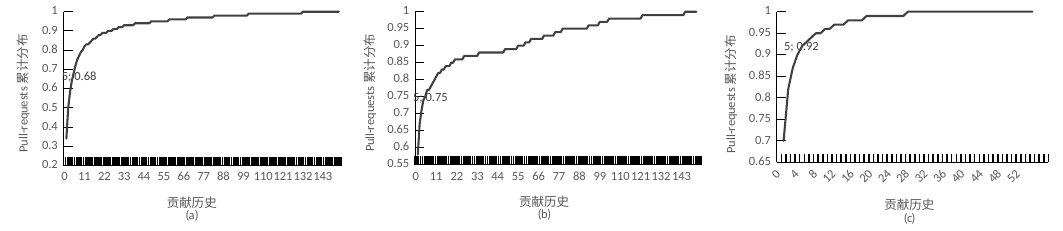

### Chart

| Category | 系列 1 |
|---|---|
| 0.0 | None |
| 1.0 | 0.58 |
| 2.0 | 0.67 |
| 3.0 | 0.71 |
| 4.0 | 0.74 |
| 5.0 | 0.75 |
| 6.0 | 0.77 |
| 7.0 | 0.77 |
| 8.0 | 0.78 |
| 9.0 | 0.79 |
| 10.0 | 0.8 |
| 11.0 | 0.81 |
| 12.0 | 0.82 |
| 13.0 | 0.82 |
| 14.0 | 0.83 |
| 15.0 | 0.83 |
| 16.0 | 0.84 |
| 17.0 | 0.84 |
| 18.0 | 0.84 |
| 19.0 | 0.85 |
| 20.0 | 0.85 |
| 21.0 | 0.86 |
| 22.0 | 0.86 |
| 23.0 | 0.86 |
| 24.0 | 0.86 |
| 25.0 | 0.86 |
| 26.0 | 0.87 |
| 27.0 | 0.87 |
| 28.0 | 0.87 |
| 29.0 | 0.87 |
| 30.0 | 0.87 |
| 31.0 | 0.87 |
| 32.0 | 0.87 |
| 33.0 | 0.87 |
| 34.0 | 0.88 |
| 35.0 | 0.88 |
| 36.0 | 0.88 |
| 37.0 | 0.88 |
| 38.0 | 0.88 |
| 39.0 | 0.88 |
| 40.0 | 0.88 |
| 41.0 | 0.88 |
| 42.0 | 0.88 |
| 43.0 | 0.88 |
| 44.0 | 0.88 |
| 45.0 | 0.88 |
| 46.0 | 0.88 |
| 47.0 | 0.88 |
| 48.0 | 0.89 |
| 49.0 | 0.89 |
| 50.0 | 0.89 |
| 51.0 | 0.89 |
| 52.0 | 0.89 |
| 53.0 | 0.89 |
| 54.0 | 0.89 |
| 55.0 | 0.9 |
| 56.0 | 0.9 |
| 57.0 | 0.9 |
| 58.0 | 0.9 |
| 59.0 | 0.91 |
| 60.0 | 0.91 |
| 61.0 | 0.91 |
| 62.0 | 0.92 |
| 63.0 | 0.92 |
| 64.0 | 0.92 |
| 65.0 | 0.92 |
| 66.0 | 0.92 |
| 67.0 | 0.92 |
| 68.0 | 0.92 |
| 69.0 | 0.93 |
| 70.0 | 0.93 |
| 71.0 | 0.93 |
| 72.0 | 0.93 |
| 73.0 | 0.93 |
| 74.0 | 0.93 |
| 75.0 | 0.94 |
| 76.0 | 0.94 |
| 77.0 | 0.94 |
| 78.0 | 0.94 |
| 79.0 | 0.95 |
| 80.0 | 0.95 |
| 81.0 | 0.95 |
| 82.0 | 0.95 |
| 83.0 | 0.95 |
| 84.0 | 0.95 |
| 85.0 | 0.95 |
| 86.0 | 0.95 |
| 87.0 | 0.95 |
| 88.0 | 0.95 |
| 89.0 | 0.95 |
| 90.0 | 0.95 |
| 91.0 | 0.95 |
| 92.0 | 0.95 |
| 93.0 | 0.96 |
| 94.0 | 0.96 |
| 95.0 | 0.96 |
| 96.0 | 0.96 |
| 97.0 | 0.96 |
| 98.0 | 0.96 |
| 99.0 | 0.97 |
| 100.0 | 0.97 |
| 101.0 | 0.97 |
| 102.0 | 0.97 |
| 103.0 | 0.97 |
| 104.0 | 0.98 |
| 105.0 | 0.98 |
| 106.0 | 0.98 |
| 107.0 | 0.98 |
| 108.0 | 0.98 |
| 109.0 | 0.98 |
| 110.0 | 0.98 |
| 111.0 | 0.98 |
| 112.0 | 0.98 |
| 113.0 | 0.98 |
| 114.0 | 0.98 |
| 115.0 | 0.98 |
| 116.0 | 0.98 |
| 117.0 | 0.98 |
| 118.0 | 0.98 |
| 119.0 | 0.98 |
| 120.0 | 0.98 |
| 121.0 | 0.98 |
| 122.0 | 0.99 |
| 123.0 | 0.99 |
| 124.0 | 0.99 |
| 125.0 | 0.99 |
| 126.0 | 0.99 |
| 127.0 | 0.99 |
| 128.0 | 0.99 |
| 129.0 | 0.99 |
| 130.0 | 0.99 |
| 131.0 | 0.99 |
| 132.0 | 0.99 |
| 133.0 | 0.99 |
| 134.0 | 0.99 |
| 135.0 | 0.99 |
| 136.0 | 0.99 |
| 137.0 | 0.99 |
| 138.0 | 0.99 |
| 139.0 | 0.99 |
| 140.0 | 0.99 |
| 141.0 | 0.99 |
| 142.0 | 0.99 |
| 143.0 | 0.99 |
| 144.0 | 0.99 |
| 145.0 | 1.0 |
| 146.0 | 1.0 |
| 147.0 | 1.0 |
| 148.0 | 1.0 |
| 149.0 | 1.0 |
| 150.0 | 1.0 |
| 151.0 | 1.0 |
|  | None |
|  | None |

### Chart

| Category | 系列 1 |
|---|---|
| 0.0 | None |
| 1.0 | 0.34 |
| 2.0 | 0.5 |
| 3.0 | 0.58 |
| 4.0 | 0.64 |
| 5.0 | 0.68 |
| 6.0 | 0.72 |
| 7.0 | 0.75 |
| 8.0 | 0.77 |
| 9.0 | 0.79 |
| 10.0 | 0.8 |
| 11.0 | 0.82 |
| 12.0 | 0.83 |
| 13.0 | 0.83 |
| 14.0 | 0.84 |
| 15.0 | 0.85 |
| 16.0 | 0.86 |
| 17.0 | 0.86 |
| 18.0 | 0.87 |
| 19.0 | 0.88 |
| 20.0 | 0.88 |
| 21.0 | 0.89 |
| 22.0 | 0.89 |
| 23.0 | 0.89 |
| 24.0 | 0.9 |
| 25.0 | 0.9 |
| 26.0 | 0.9 |
| 27.0 | 0.91 |
| 28.0 | 0.91 |
| 29.0 | 0.91 |
| 30.0 | 0.92 |
| 31.0 | 0.92 |
| 32.0 | 0.92 |
| 33.0 | 0.93 |
| 34.0 | 0.93 |
| 35.0 | 0.93 |
| 36.0 | 0.93 |
| 37.0 | 0.93 |
| 38.0 | 0.93 |
| 39.0 | 0.94 |
| 40.0 | 0.94 |
| 41.0 | 0.94 |
| 42.0 | 0.94 |
| 43.0 | 0.94 |
| 44.0 | 0.94 |
| 45.0 | 0.94 |
| 46.0 | 0.94 |
| 47.0 | 0.94 |
| 48.0 | 0.95 |
| 49.0 | 0.95 |
| 50.0 | 0.95 |
| 51.0 | 0.95 |
| 52.0 | 0.95 |
| 53.0 | 0.95 |
| 54.0 | 0.95 |
| 55.0 | 0.95 |
| 56.0 | 0.95 |
| 57.0 | 0.95 |
| 58.0 | 0.96 |
| 59.0 | 0.96 |
| 60.0 | 0.96 |
| 61.0 | 0.96 |
| 62.0 | 0.96 |
| 63.0 | 0.96 |
| 64.0 | 0.96 |
| 65.0 | 0.96 |
| 66.0 | 0.96 |
| 67.0 | 0.96 |
| 68.0 | 0.97 |
| 69.0 | 0.97 |
| 70.0 | 0.97 |
| 71.0 | 0.97 |
| 72.0 | 0.97 |
| 73.0 | 0.97 |
| 74.0 | 0.97 |
| 75.0 | 0.97 |
| 76.0 | 0.97 |
| 77.0 | 0.97 |
| 78.0 | 0.97 |
| 79.0 | 0.97 |
| 80.0 | 0.97 |
| 81.0 | 0.97 |
| 82.0 | 0.97 |
| 83.0 | 0.98 |
| 84.0 | 0.98 |
| 85.0 | 0.98 |
| 86.0 | 0.98 |
| 87.0 | 0.98 |
| 88.0 | 0.98 |
| 89.0 | 0.98 |
| 90.0 | 0.98 |
| 91.0 | 0.98 |
| 92.0 | 0.98 |
| 93.0 | 0.98 |
| 94.0 | 0.98 |
| 95.0 | 0.98 |
| 96.0 | 0.98 |
| 97.0 | 0.98 |
| 98.0 | 0.98 |
| 99.0 | 0.98 |
| 100.0 | 0.98 |
| 101.0 | 0.98 |
| 102.0 | 0.99 |
| 103.0 | 0.99 |
| 104.0 | 0.99 |
| 105.0 | 0.99 |
| 106.0 | 0.99 |
| 107.0 | 0.99 |
| 108.0 | 0.99 |
| 109.0 | 0.99 |
| 110.0 | 0.99 |
| 111.0 | 0.99 |
| 112.0 | 0.99 |
| 113.0 | 0.99 |
| 114.0 | 0.99 |
| 115.0 | 0.99 |
| 116.0 | 0.99 |
| 117.0 | 0.99 |
| 118.0 | 0.99 |
| 119.0 | 0.99 |
| 120.0 | 0.99 |
| 121.0 | 0.99 |
| 122.0 | 0.99 |
| 123.0 | 0.99 |
| 124.0 | 0.99 |
| 125.0 | 0.99 |
| 126.0 | 0.99 |
| 127.0 | 0.99 |
| 128.0 | 0.99 |
| 129.0 | 0.99 |
| 130.0 | 0.99 |
| 131.0 | 0.99 |
| 132.0 | 1.0 |
| 133.0 | 1.0 |
| 134.0 | 1.0 |
| 135.0 | 1.0 |
| 136.0 | 1.0 |
| 137.0 | 1.0 |
| 138.0 | 1.0 |
| 139.0 | 1.0 |
| 140.0 | 1.0 |
| 141.0 | 1.0 |
| 142.0 | 1.0 |
| 143.0 | 1.0 |
| 144.0 | 1.0 |
| 145.0 | 1.0 |
| 146.0 | 1.0 |
| 147.0 | 1.0 |
| 148.0 | 1.0 |
| 149.0 | 1.0 |
| 150.0 | 1.0 |
| 151.0 | 1.0 |
| 152.0 | 1.0 |
|  | None |

### Chart

| Category | 系列 1 |
|---|---|
| 0.0 | None |
| 1.0 | 0.7 |
| 2.0 | 0.82 |
| 3.0 | 0.87 |
| 4.0 | 0.9 |
| 5.0 | 0.92 |
| 6.0 | 0.93 |
| 7.0 | 0.94 |
| 8.0 | 0.95 |
| 9.0 | 0.95 |
| 10.0 | 0.96 |
| 11.0 | 0.96 |
| 12.0 | 0.97 |
| 13.0 | 0.97 |
| 14.0 | 0.97 |
| 15.0 | 0.98 |
| 16.0 | 0.98 |
| 17.0 | 0.98 |
| 18.0 | 0.98 |
| 19.0 | 0.99 |
| 20.0 | 0.99 |
| 21.0 | 0.99 |
| 22.0 | 0.99 |
| 23.0 | 0.99 |
| 24.0 | 0.99 |
| 25.0 | 0.99 |
| 26.0 | 0.99 |
| 27.0 | 0.99 |
| 28.0 | 1.0 |
| 29.0 | 1.0 |
| 30.0 | 1.0 |
| 31.0 | 1.0 |
| 32.0 | 1.0 |
| 33.0 | 1.0 |
| 34.0 | 1.0 |
| 35.0 | 1.0 |
| 36.0 | 1.0 |
| 37.0 | 1.0 |
| 38.0 | 1.0 |
| 39.0 | 1.0 |
| 40.0 | 1.0 |
| 41.0 | 1.0 |
| 42.0 | 1.0 |
| 43.0 | 1.0 |
| 44.0 | 1.0 |
| 45.0 | 1.0 |
| 46.0 | 1.0 |
| 47.0 | 1.0 |
| 48.0 | 1.0 |
| 49.0 | 1.0 |
| 50.0 | 1.0 |
| 51.0 | 1.0 |
| 52.0 | 1.0 |
| 53.0 | 1.0 |
| 54.0 | 1.0 |
| 55.0 | 1.0 |
|  | None |
|  | None |
|  | None |